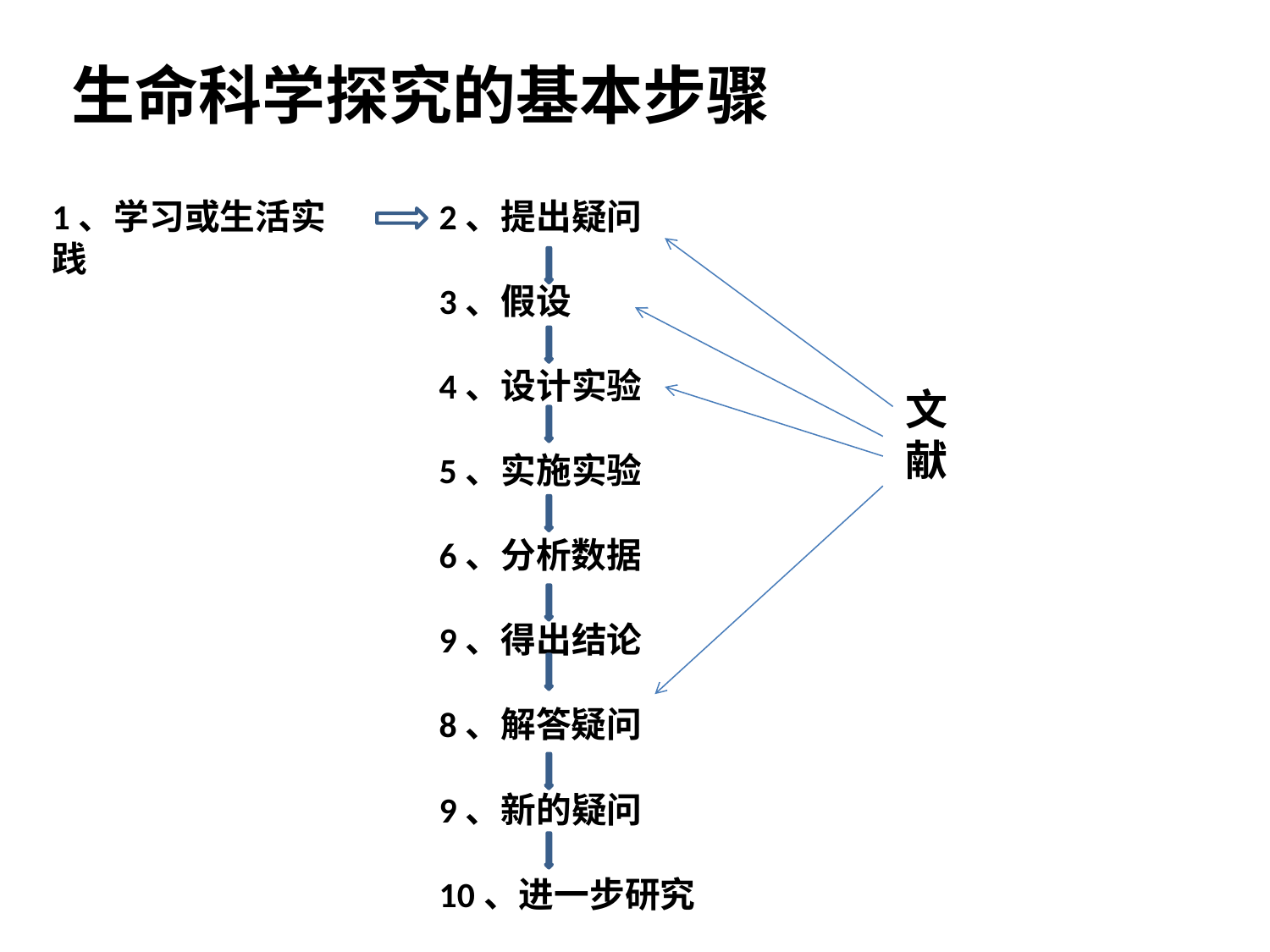

生命科学探究的基本步骤
1、学习或生活实践
2、提出疑问

3、假设

4、设计实验

5、实施实验

6、分析数据

9、得出结论

8、解答疑问

9、新的疑问

10、进一步研究

文献